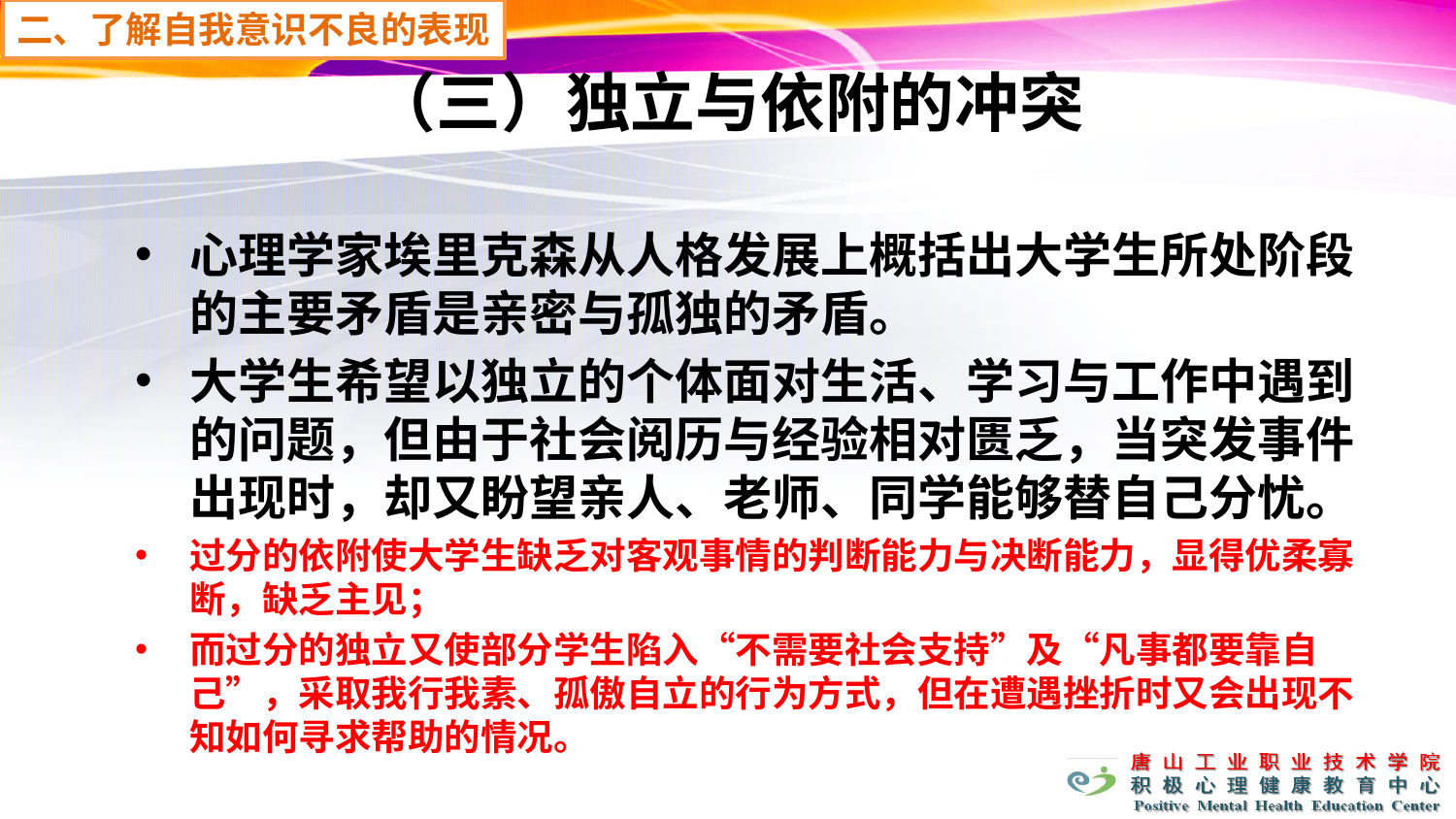

二、了解自我意识不良的表现
# （三）独立与依附的冲突
心理学家埃里克森从人格发展上概括出大学生所处阶段的主要矛盾是亲密与孤独的矛盾。
大学生希望以独立的个体面对生活、学习与工作中遇到的问题，但由于社会阅历与经验相对匮乏，当突发事件出现时，却又盼望亲人、老师、同学能够替自己分忧。
过分的依附使大学生缺乏对客观事情的判断能力与决断能力，显得优柔寡断，缺乏主见；
而过分的独立又使部分学生陷入“不需要社会支持”及“凡事都要靠自己”，采取我行我素、孤傲自立的行为方式，但在遭遇挫折时又会出现不知如何寻求帮助的情况。